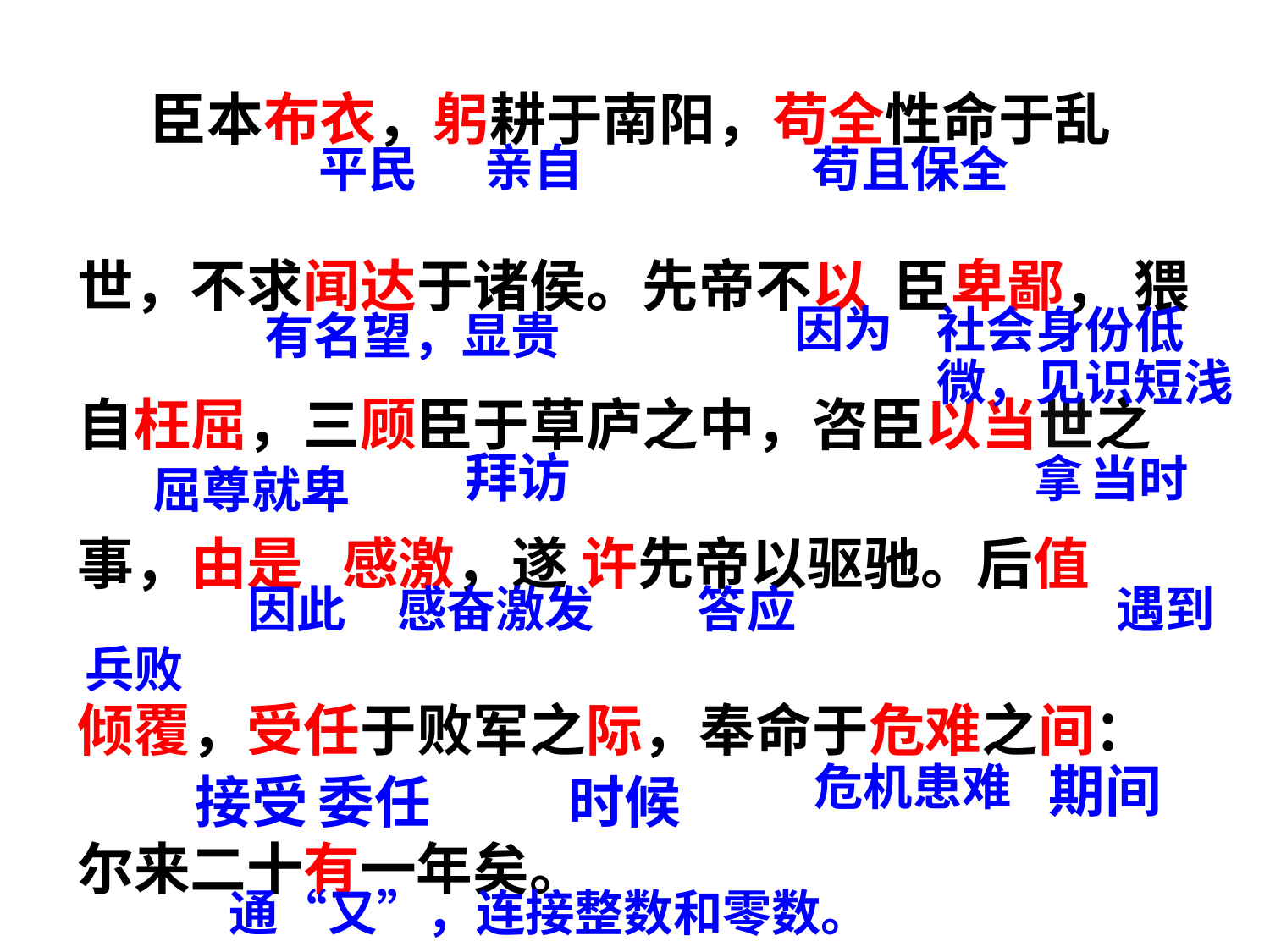

臣本布衣，躬耕于南阳，苟全性命于乱
世，不求闻达于诸侯。先帝不以  臣卑鄙， 猥  自枉屈，三顾臣于草庐之中，咨臣以当世之事，由是   感激，遂 许先帝以驱驰。后值
倾覆，受任于败军之际，奉命于危难之间： 尔来二十有一年矣。

亲自
平民
苟且保全
因为
有名望，显贵
社会身份低微，见识短浅
拜访
拿
当时
屈尊就卑
感奋激发
因此
遇到
答应
兵败
危机患难
期间
接受
委任
时候
通“又”，连接整数和零数。